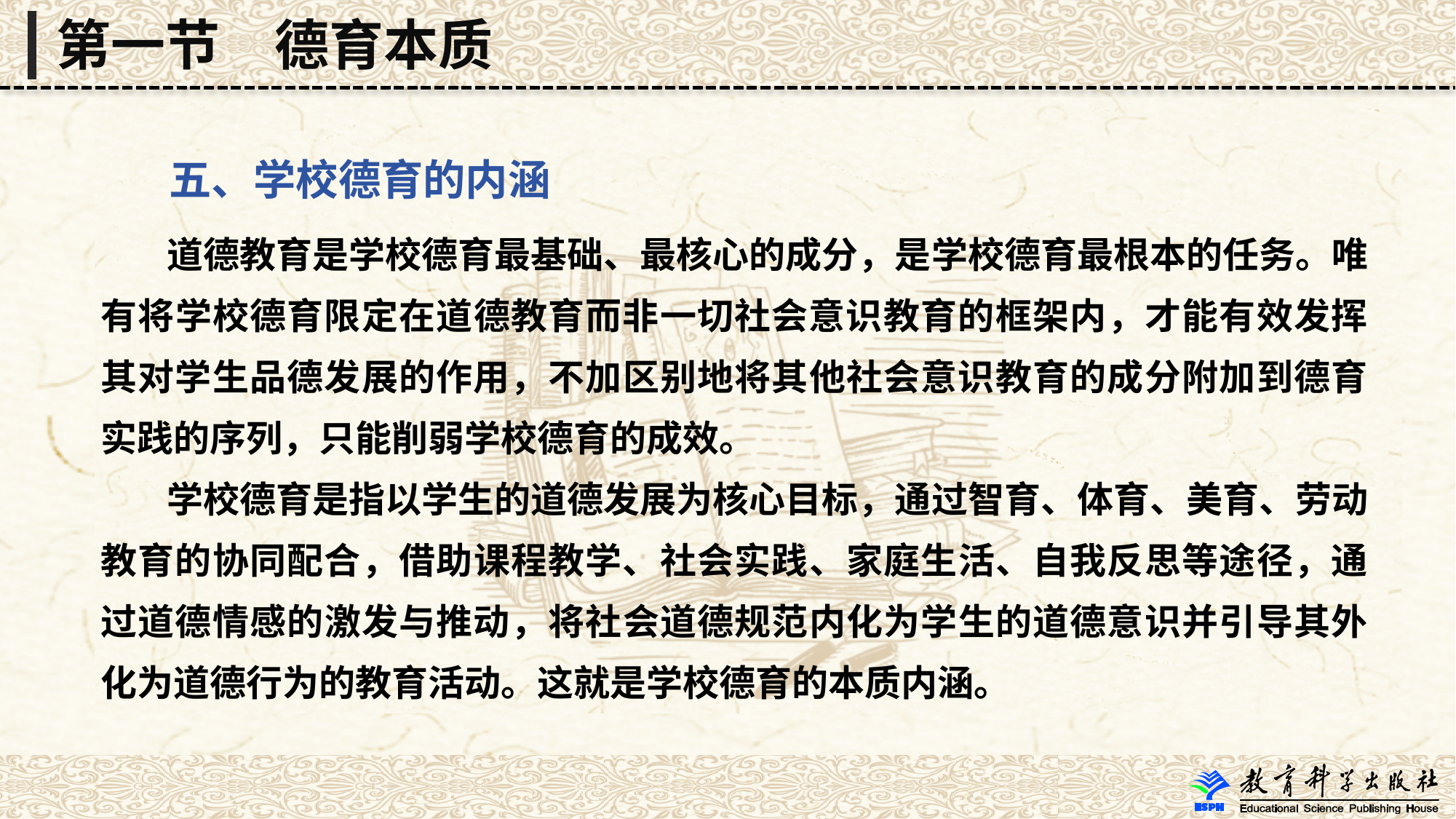

第一节　德育本质
      五、学校德育的内涵

       道德教育是学校德育最基础、最核心的成分，是学校德育最根本的任务。唯有将学校德育限定在道德教育而非一切社会意识教育的框架内，才能有效发挥其对学生品德发展的作用，不加区别地将其他社会意识教育的成分附加到德育实践的序列，只能削弱学校德育的成效。
       学校德育是指以学生的道德发展为核心目标，通过智育、体育、美育、劳动教育的协同配合，借助课程教学、社会实践、家庭生活、自我反思等途径，通过道德情感的激发与推动，将社会道德规范内化为学生的道德意识并引导其外化为道德行为的教育活动。这就是学校德育的本质内涵。